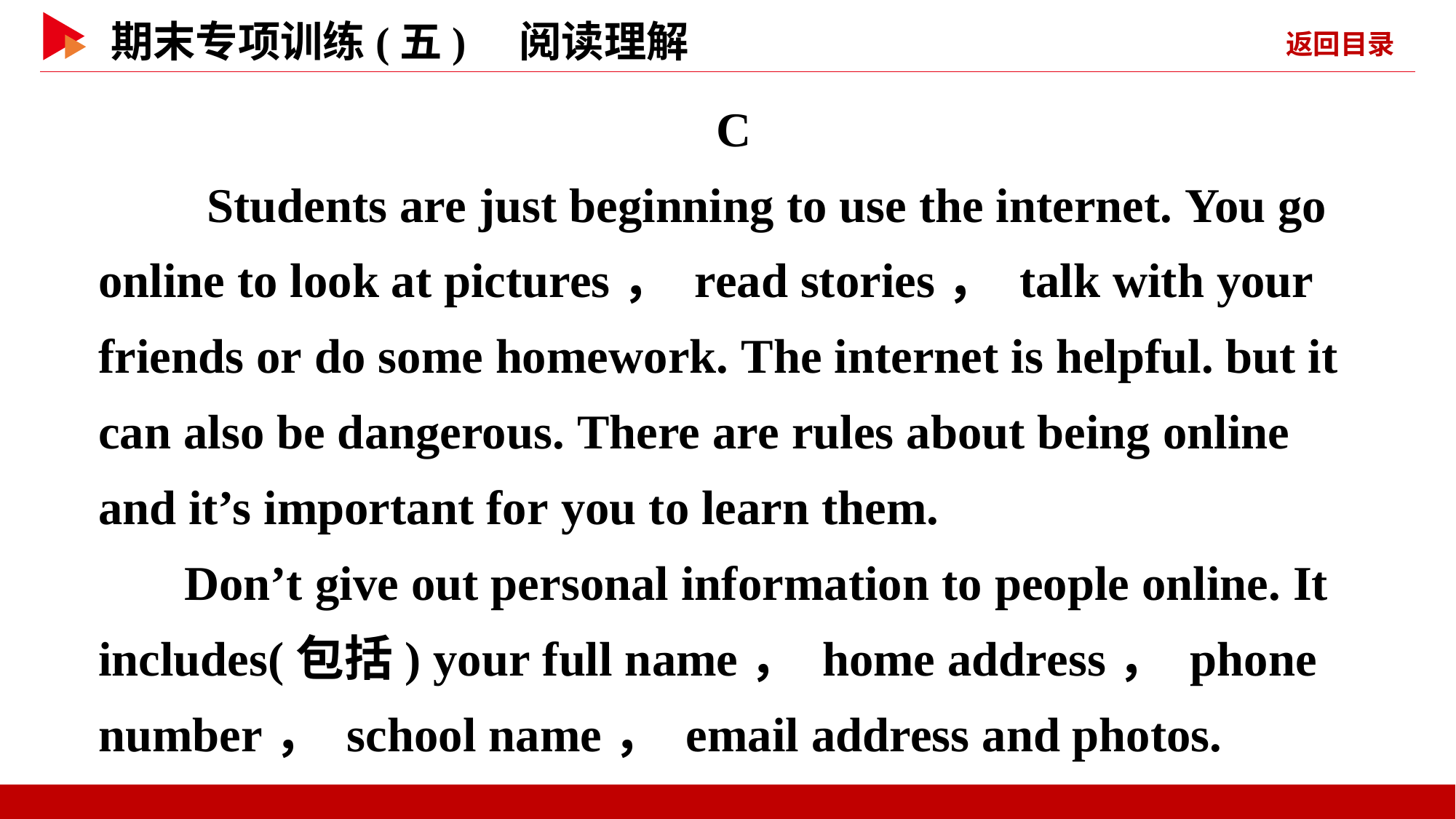

C
　　Students are just beginning to use the internet. You go online to look at pictures， read stories， talk with your friends or do some homework. The internet is helpful. but it can also be dangerous. There are rules about being online and it’s important for you to learn them.
Don’t give out personal information to people online. It includes(包括) your full name， home address， phone number， school name， email address and photos.